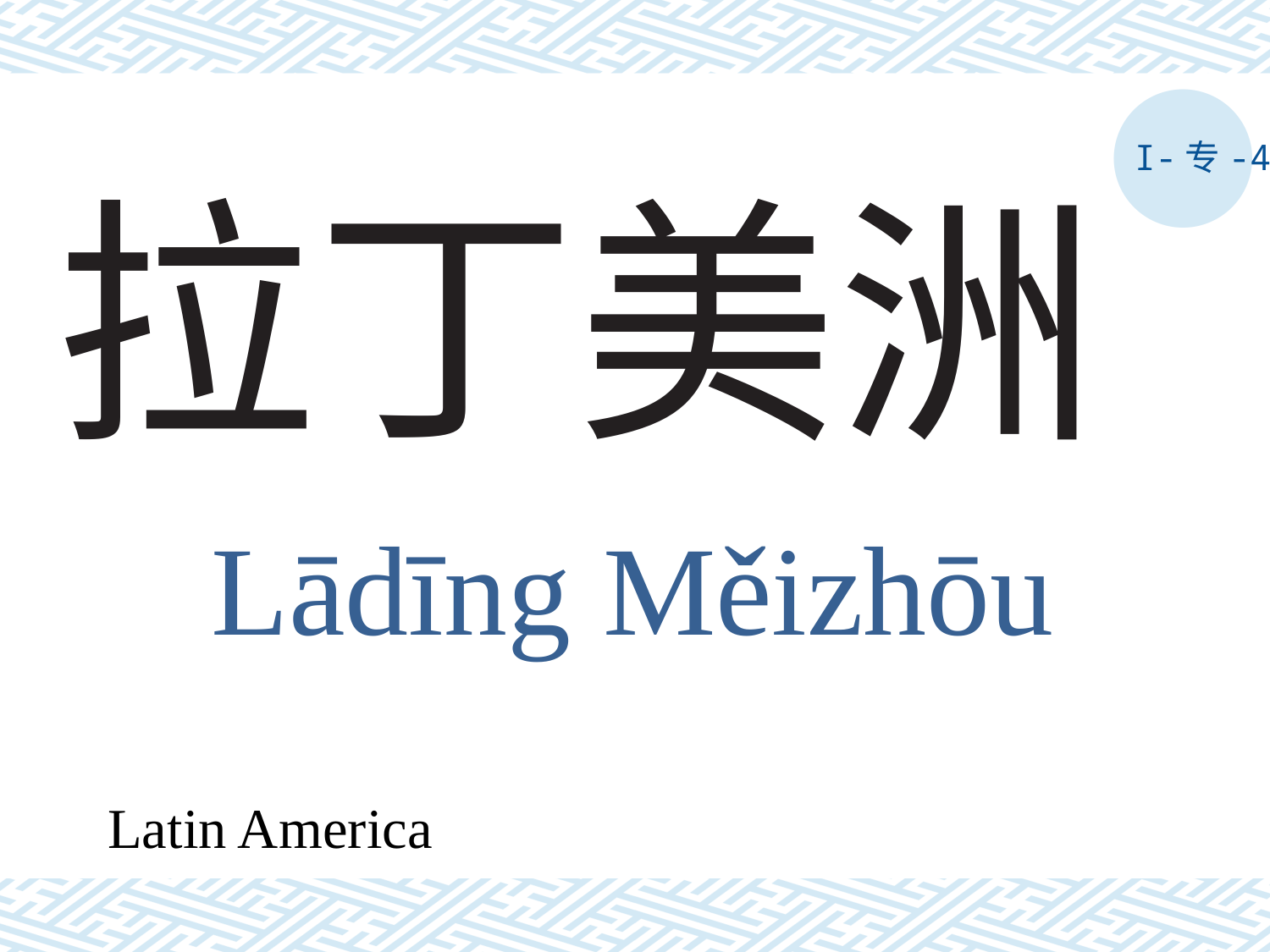

I-专-4

# 拉丁美洲
Lādīng Měizhōu
Latin America